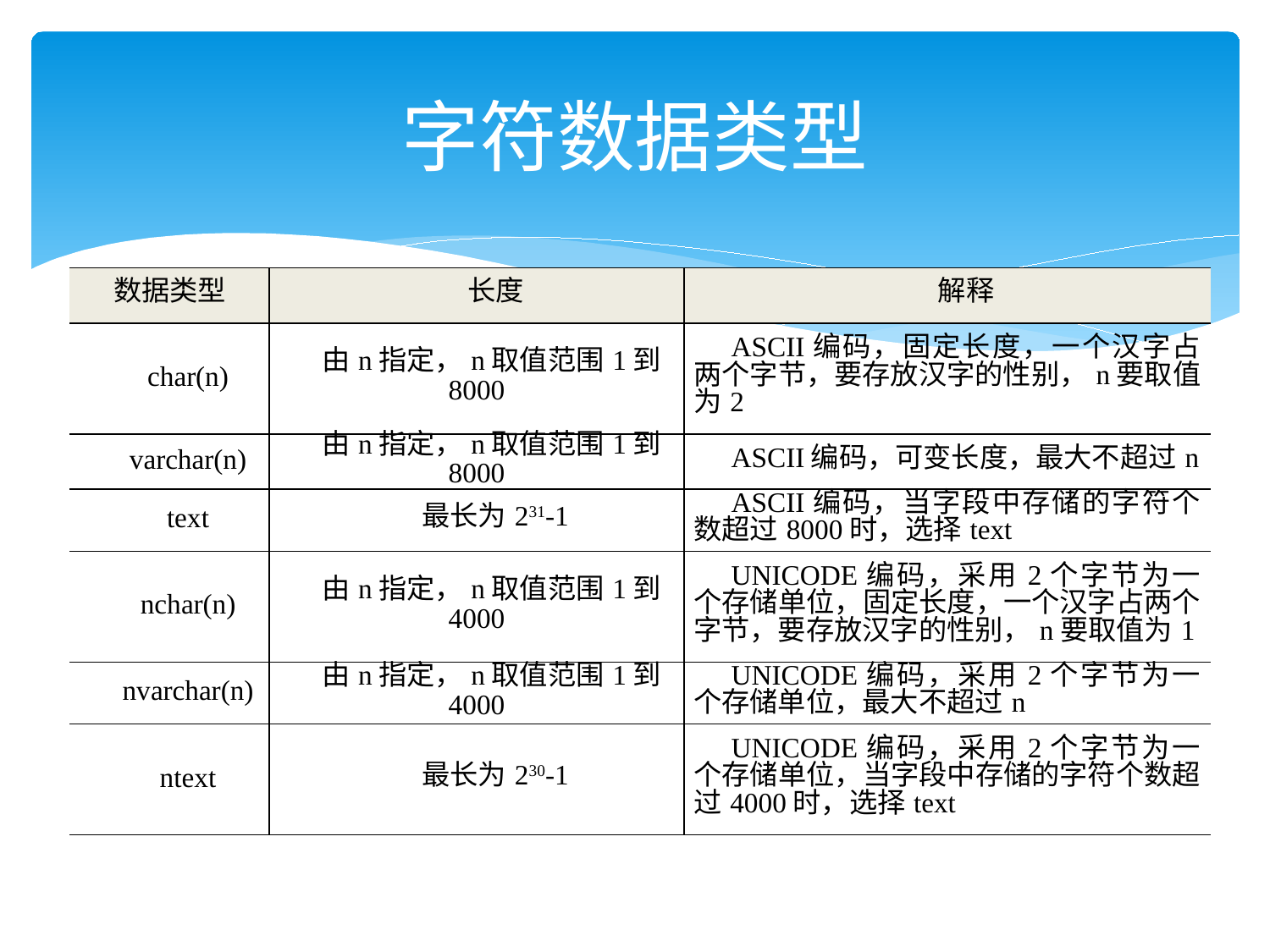

# 字符数据类型
| 数据类型 | 长度 | 解释 |
| --- | --- | --- |
| char(n) | 由n指定，n取值范围1到8000 | ASCII编码，固定长度，一个汉字占两个字节，要存放汉字的性别，n要取值为2 |
| varchar(n) | 由n指定，n取值范围1到8000 | ASCII编码，可变长度，最大不超过n |
| text | 最长为231-1 | ASCII编码，当字段中存储的字符个数超过8000时，选择text |
| nchar(n) | 由n指定，n取值范围1到4000 | UNICODE编码，采用2个字节为一个存储单位，固定长度，一个汉字占两个字节，要存放汉字的性别，n要取值为1 |
| nvarchar(n) | 由n指定，n取值范围1到4000 | UNICODE编码，采用2个字节为一个存储单位，最大不超过n |
| ntext | 最长为230-1 | UNICODE编码，采用2个字节为一个存储单位，当字段中存储的字符个数超过4000时，选择text |